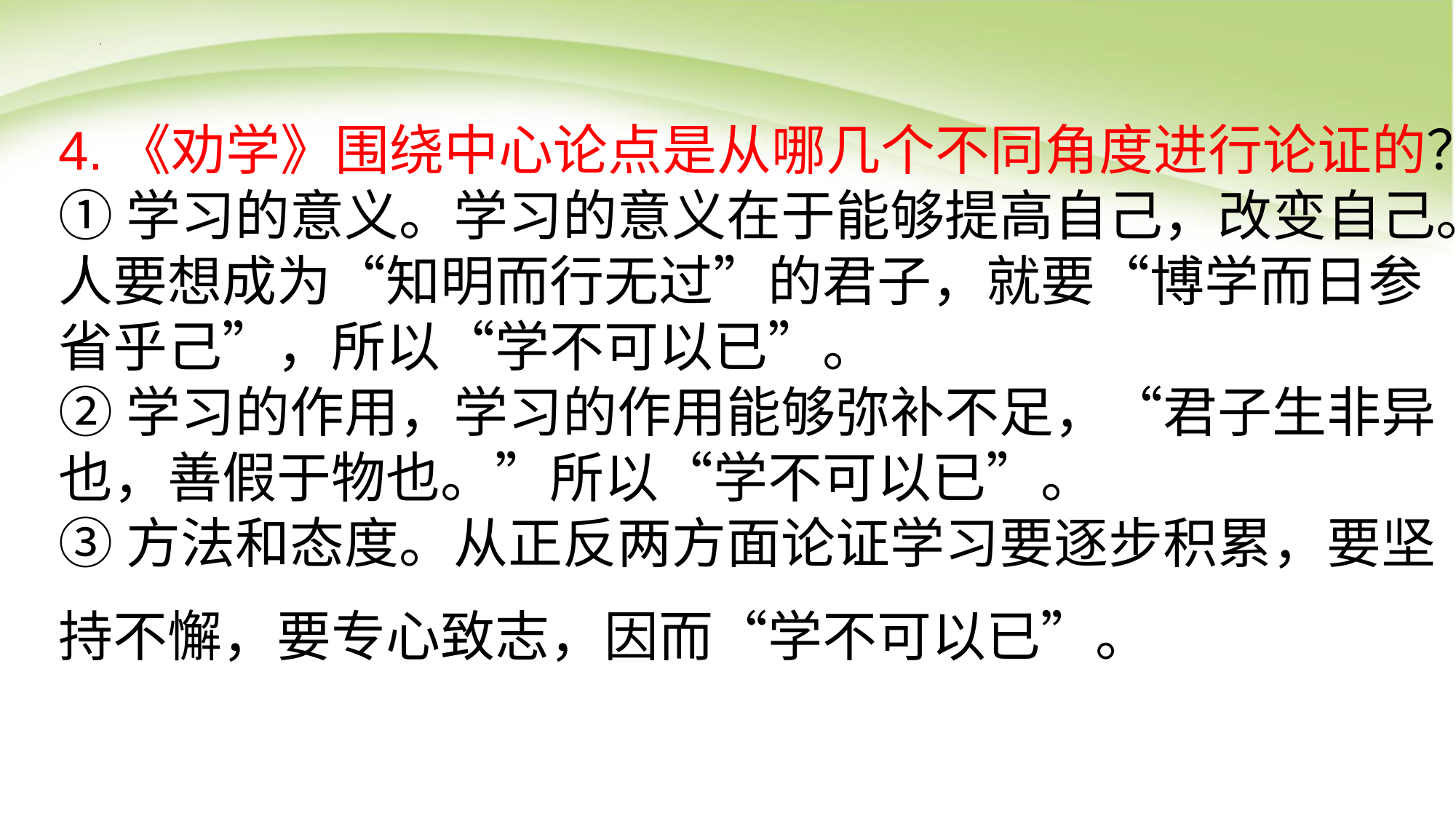

4.《劝学》围绕中心论点是从哪几个不同角度进行论证的？
①学习的意义。学习的意义在于能够提高自己，改变自己。人要想成为“知明而行无过”的君子，就要“博学而日参省乎己”，所以“学不可以已”。
②学习的作用，学习的作用能够弥补不足，“君子生非异也，善假于物也。”所以“学不可以已”。
③方法和态度。从正反两方面论证学习要逐步积累，要坚持不懈，要专心致志，因而“学不可以已”。